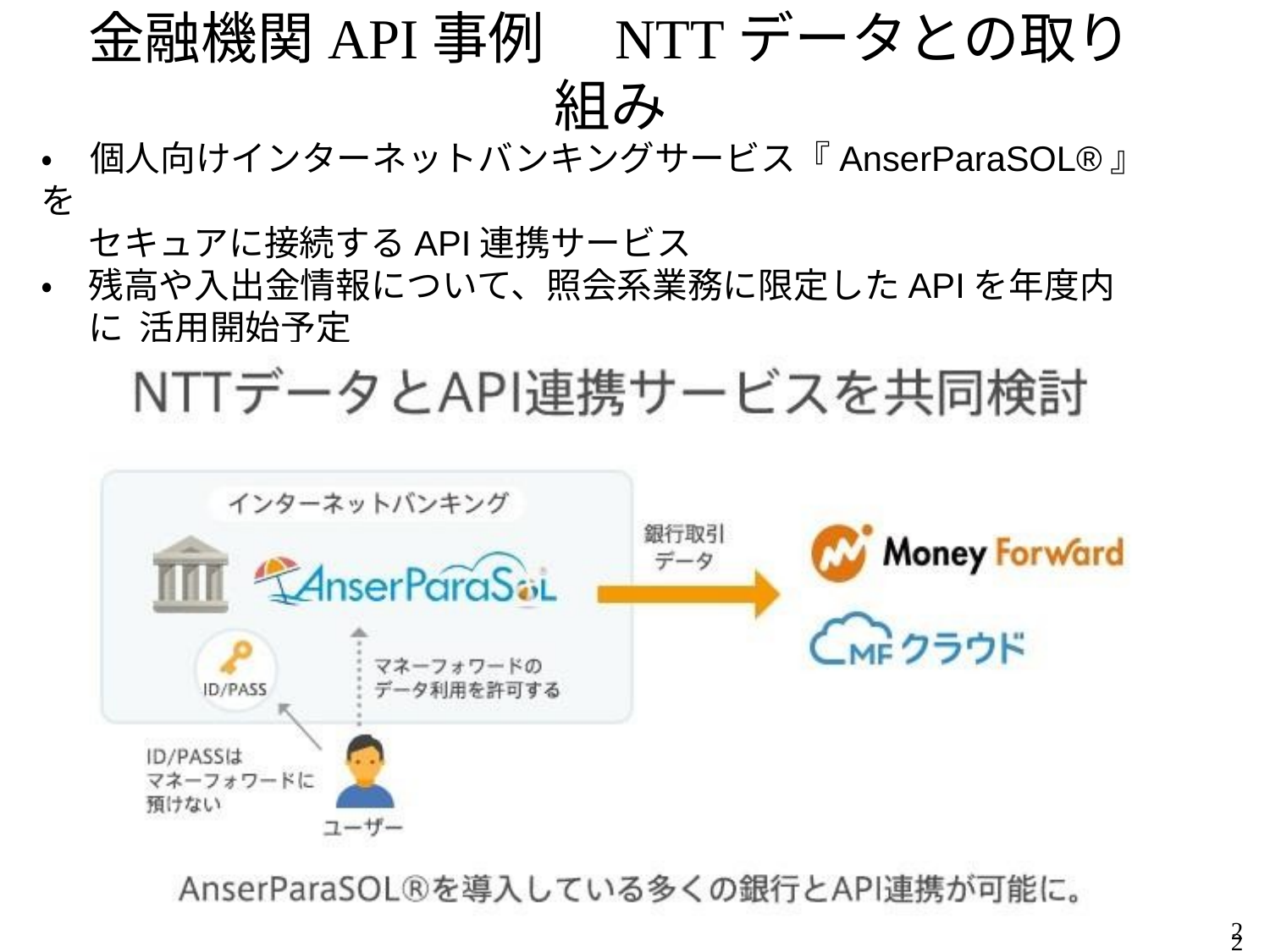

# 金融機関API事例　NTTデータとの取り組み
•	個人向けインターネットバンキングサービス『AnserParaSOL®』を
セキュアに接続するAPI連携サービス
•	残高や入出金情報について、照会系業務に限定したAPIを年度内に  活用開始予定

22